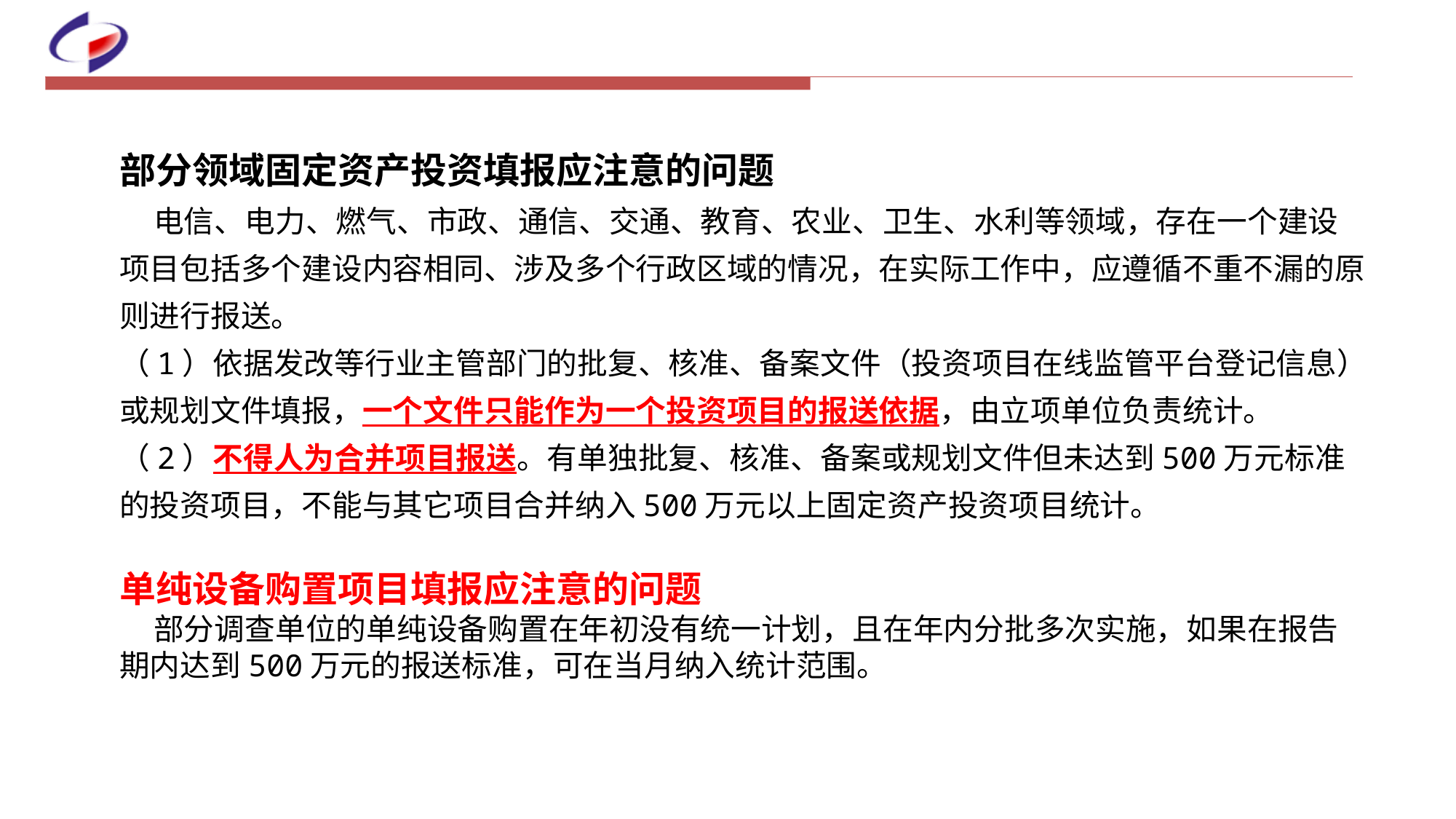

部分领域固定资产投资填报应注意的问题
    电信、电力、燃气、市政、通信、交通、教育、农业、卫生、水利等领域，存在一个建设项目包括多个建设内容相同、涉及多个行政区域的情况，在实际工作中，应遵循不重不漏的原则进行报送。
（1）依据发改等行业主管部门的批复、核准、备案文件（投资项目在线监管平台登记信息）或规划文件填报，一个文件只能作为一个投资项目的报送依据，由立项单位负责统计。
（2）不得人为合并项目报送。有单独批复、核准、备案或规划文件但未达到500万元标准的投资项目，不能与其它项目合并纳入500万元以上固定资产投资项目统计。

单纯设备购置项目填报应注意的问题
    部分调查单位的单纯设备购置在年初没有统一计划，且在年内分批多次实施，如果在报告期内达到500万元的报送标准，可在当月纳入统计范围。